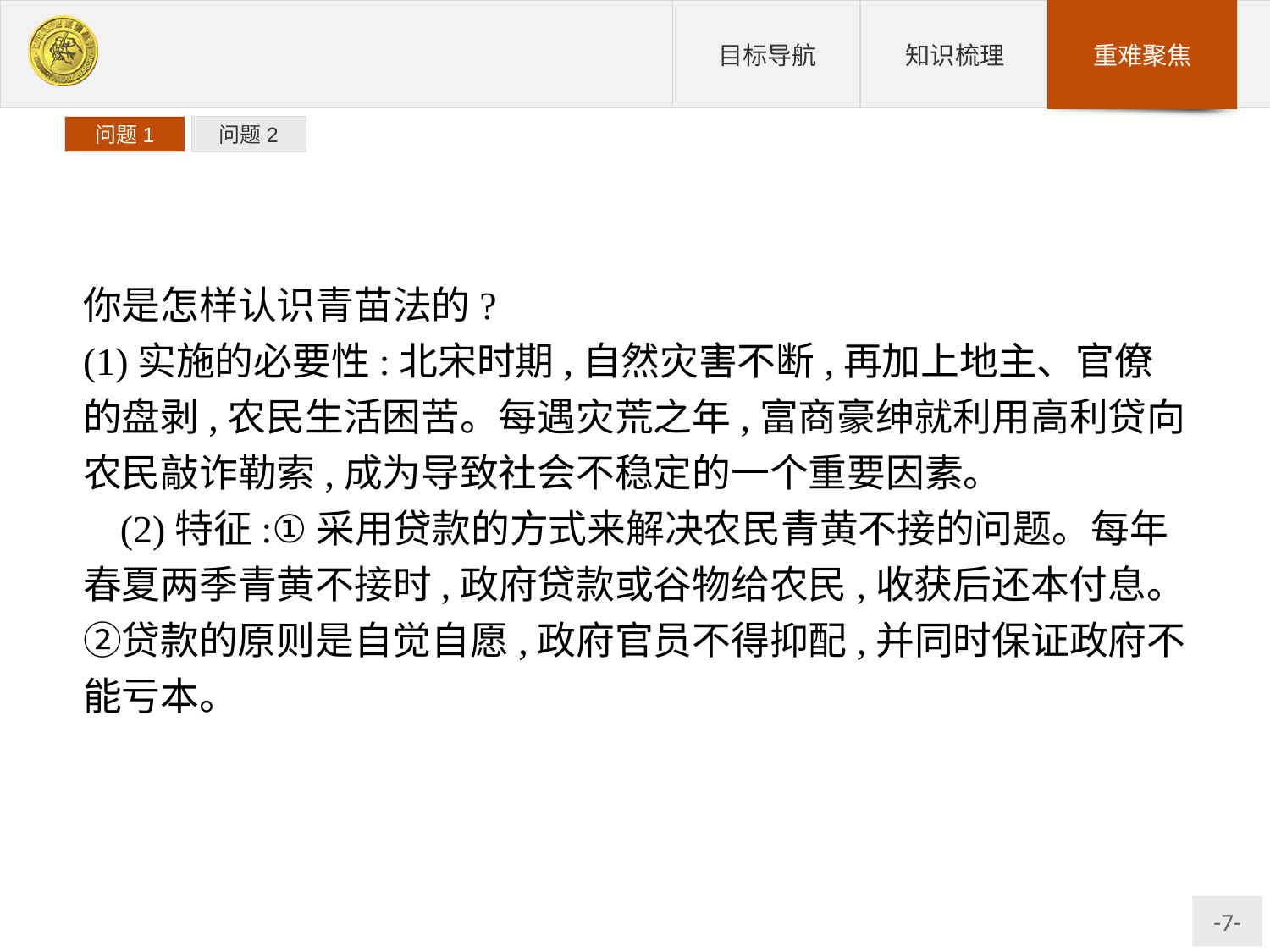

问题1
问题2
你是怎样认识青苗法的?
(1)实施的必要性:北宋时期,自然灾害不断,再加上地主、官僚的盘剥,农民生活困苦。每遇灾荒之年,富商豪绅就利用高利贷向农民敲诈勒索,成为导致社会不稳定的一个重要因素。
(2)特征:①采用贷款的方式来解决农民青黄不接的问题。每年春夏两季青黄不接时,政府贷款或谷物给农民,收获后还本付息。②贷款的原则是自觉自愿,政府官员不得抑配,并同时保证政府不能亏本。